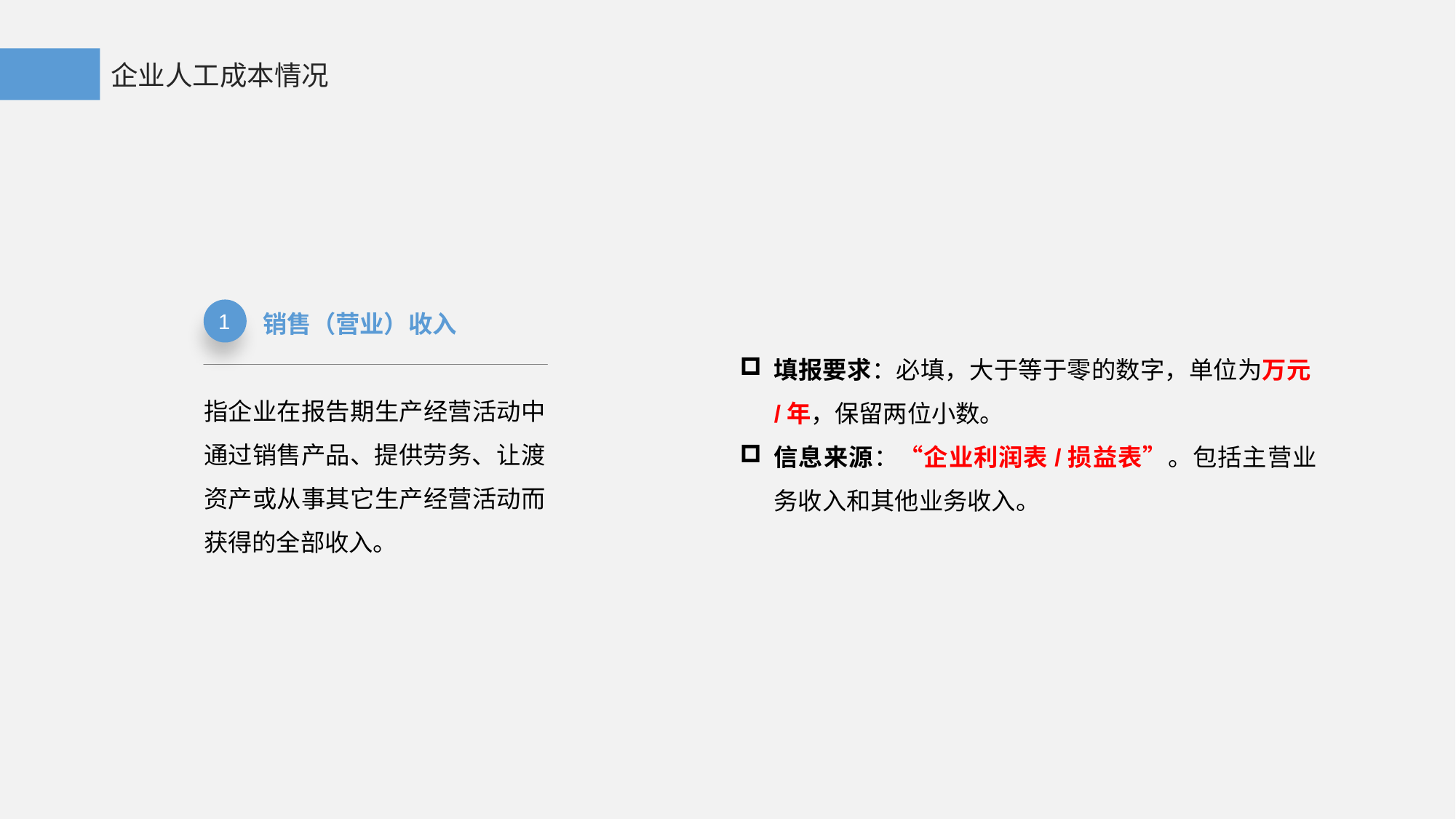

企业人工成本情况

销售（营业）收入
1
填报要求：必填，大于等于零的数字，单位为万元/年，保留两位小数。
信息来源：“企业利润表/损益表”。包括主营业务收入和其他业务收入。
指企业在报告期生产经营活动中通过销售产品、提供劳务、让渡资产或从事其它生产经营活动而获得的全部收入。

20